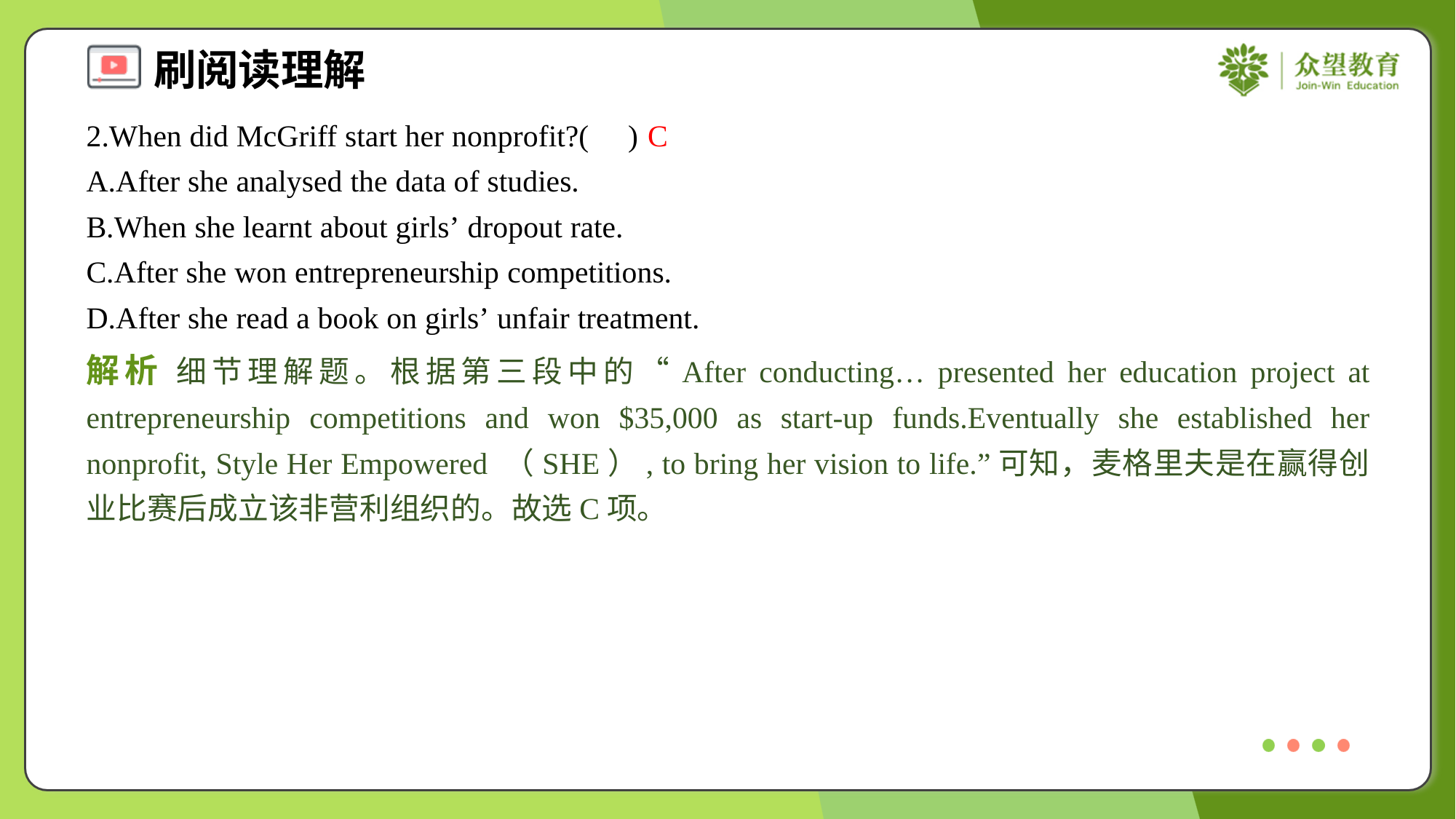

2.When did McGriff start her nonprofit?(     )
C
A.After she analysed the data of studies.
B.When she learnt about girls’ dropout rate.
C.After she won entrepreneurship competitions.
D.After she read a book on girls’ unfair treatment.
解析 细节理解题。根据第三段中的“After conducting… presented her education project at entrepreneurship competitions and won $35,000 as start-up funds.Eventually she established her nonprofit, Style Her Empowered （SHE）, to bring her vision to life.”可知，麦格里夫是在赢得创业比赛后成立该非营利组织的。故选C项。